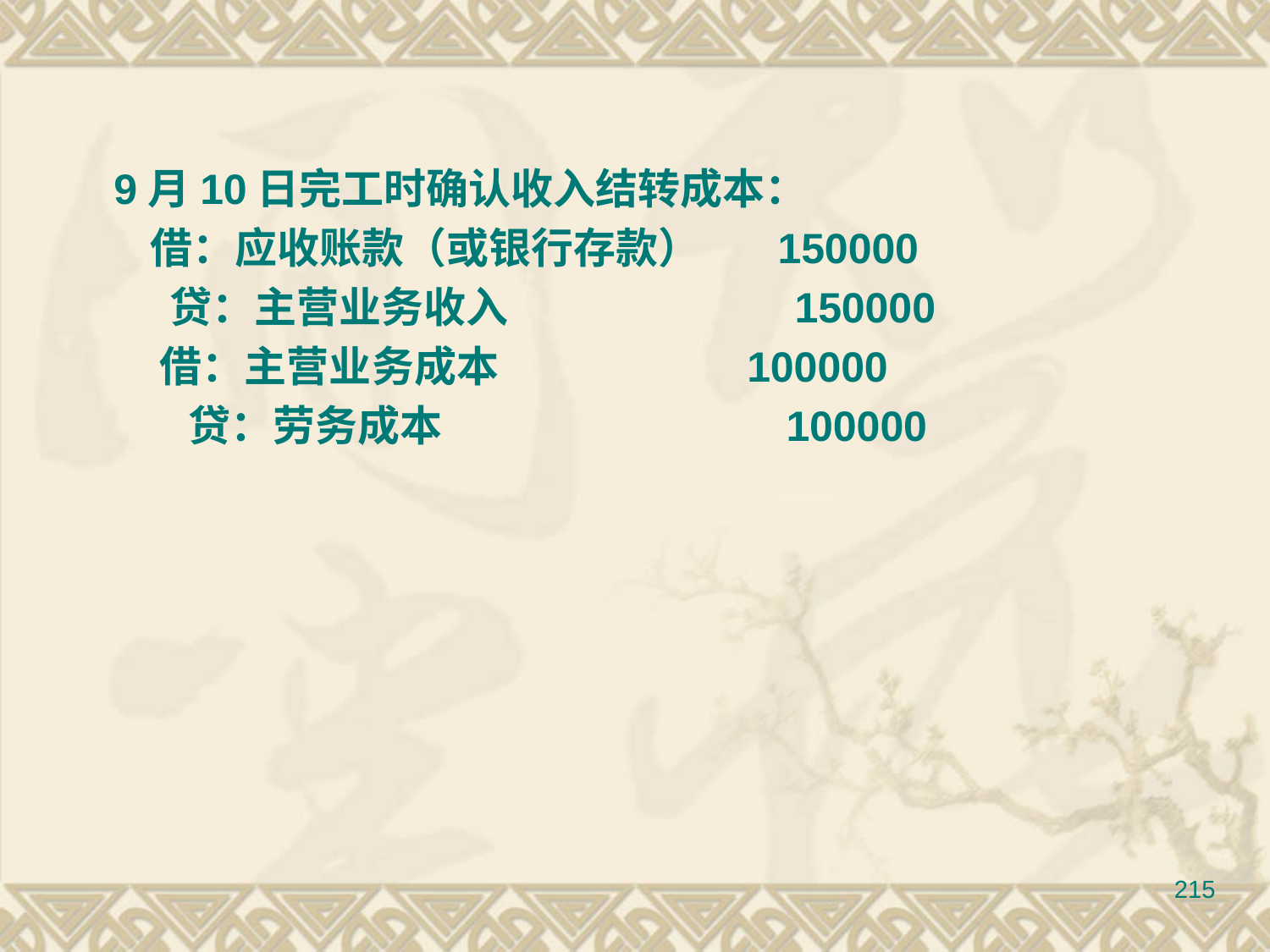

9月10日完工时确认收入结转成本：
         借：应收账款（或银行存款）       150000
           贷：主营业务收入                             150000
          借：主营业务成本                         100000
             贷：劳务成本                                   100000

215